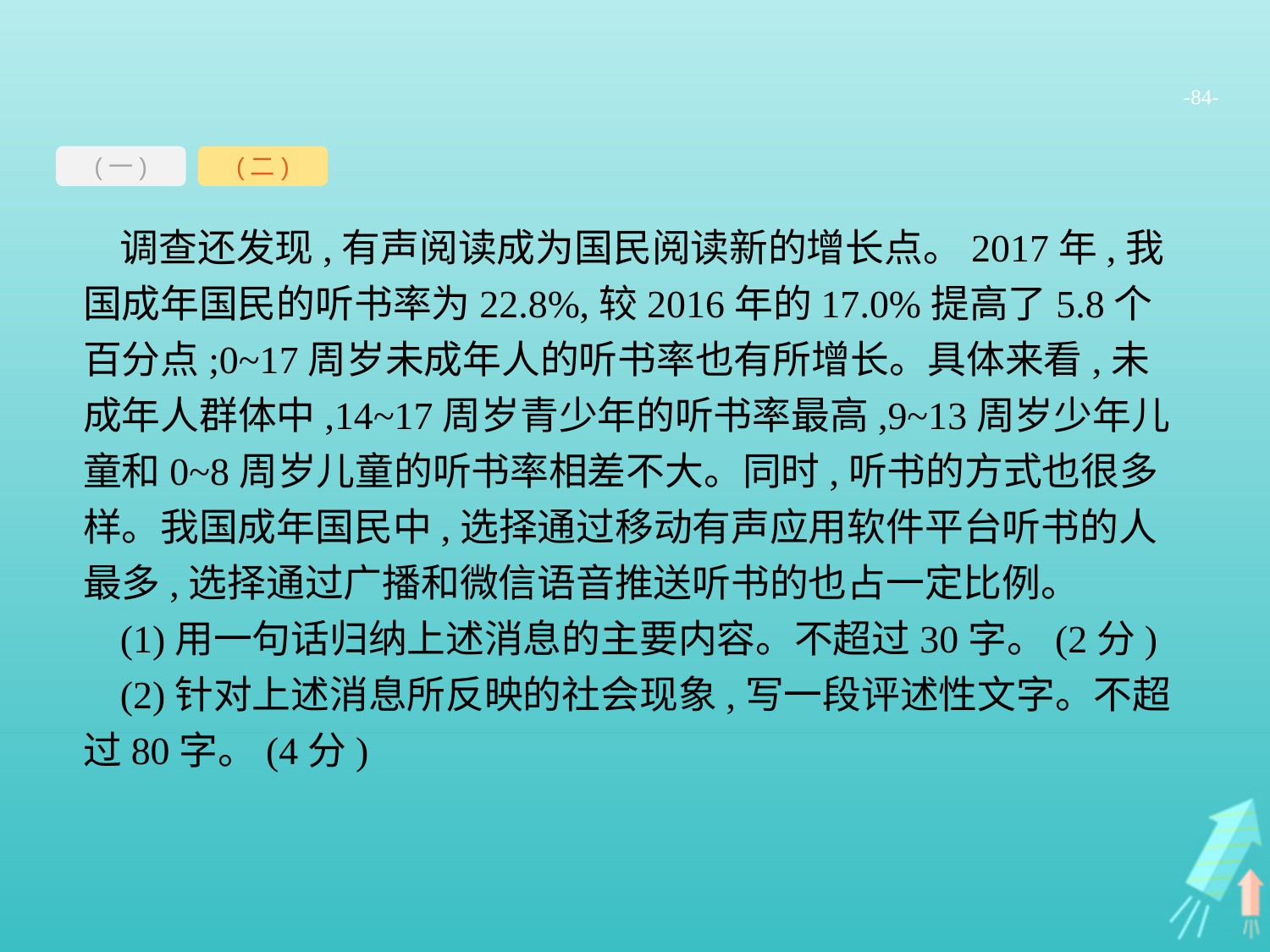

-84-
(一)
(二)
调查还发现,有声阅读成为国民阅读新的增长点。2017年,我国成年国民的听书率为22.8%,较2016年的17.0%提高了5.8个百分点;0~17周岁未成年人的听书率也有所增长。具体来看,未成年人群体中,14~17周岁青少年的听书率最高,9~13周岁少年儿童和0~8周岁儿童的听书率相差不大。同时,听书的方式也很多样。我国成年国民中,选择通过移动有声应用软件平台听书的人最多,选择通过广播和微信语音推送听书的也占一定比例。
(1)用一句话归纳上述消息的主要内容。不超过30字。(2分)
(2)针对上述消息所反映的社会现象,写一段评述性文字。不超过80字。(4分)